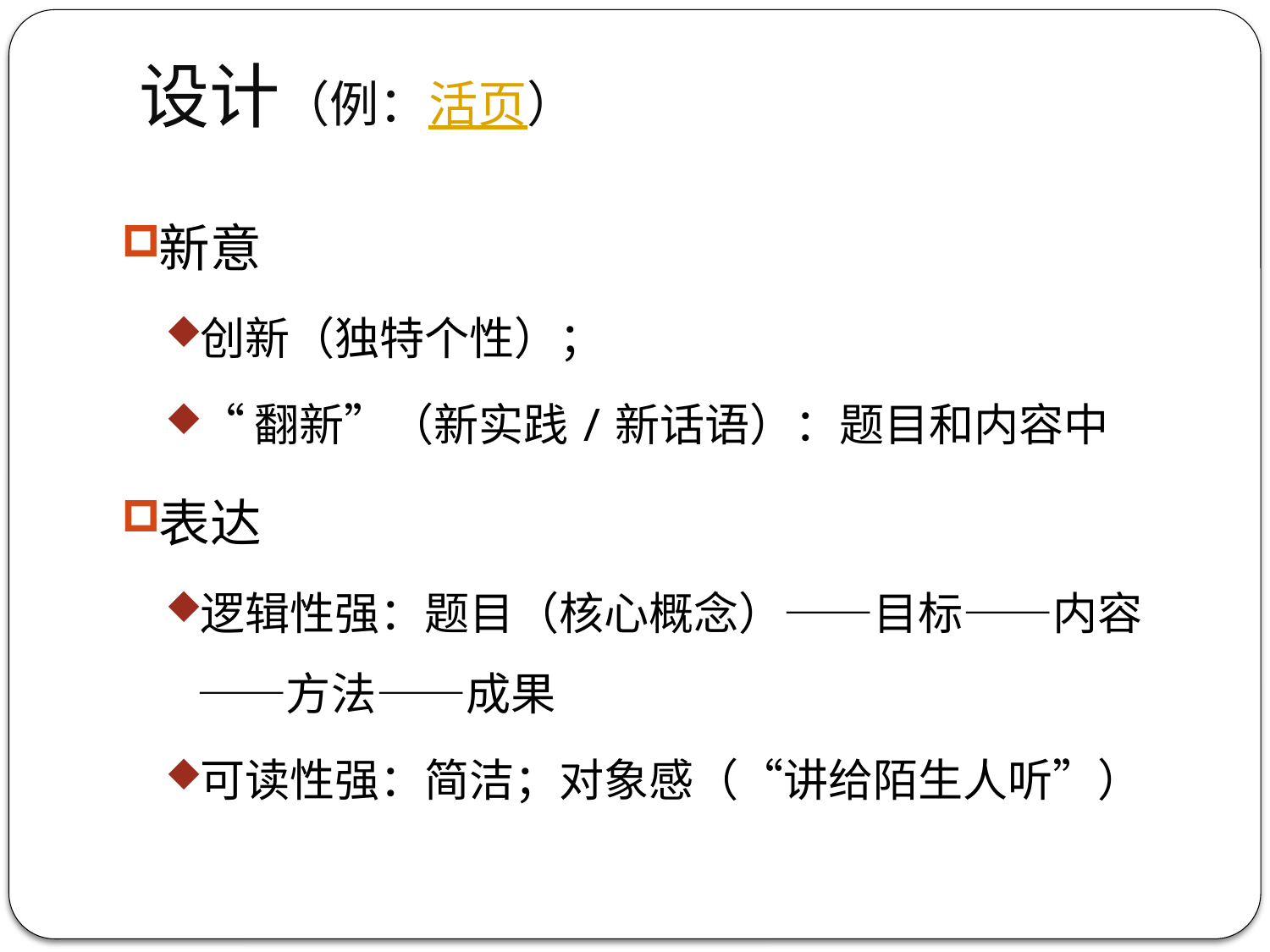

# 设计（例：活页）
新意
创新（独特个性）；
“翻新”（新实践/新话语）：题目和内容中
表达
逻辑性强：题目（核心概念）——目标——内容——方法——成果
可读性强：简洁；对象感（“讲给陌生人听”）